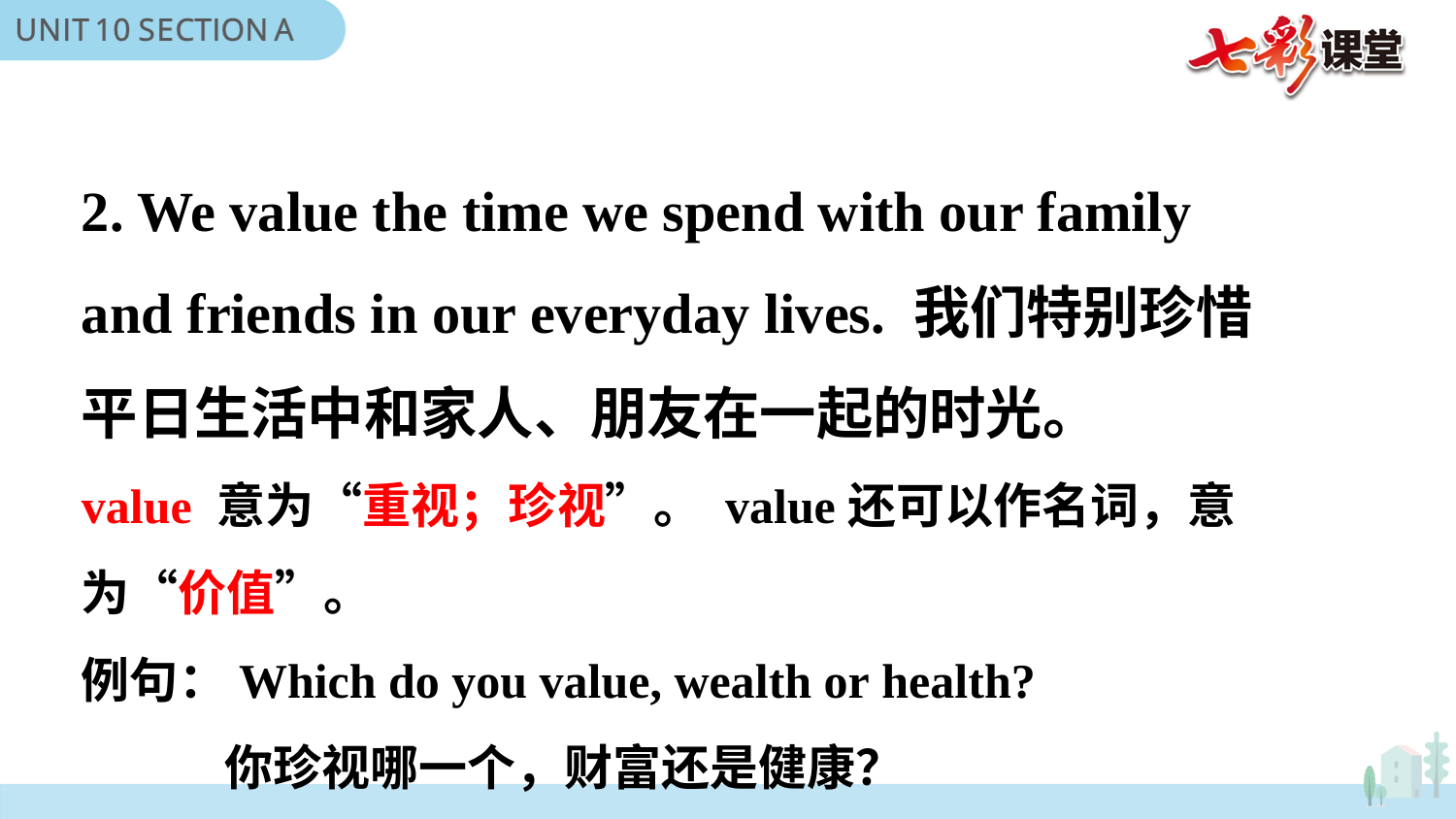

2. We value the time we spend with our family and friends in our everyday lives. 我们特别珍惜平日生活中和家人、朋友在一起的时光。
value 意为“重视；珍视”。 value还可以作名词，意为“价值”。
例句：Which do you value, wealth or health?
            你珍视哪一个，财富还是健康？